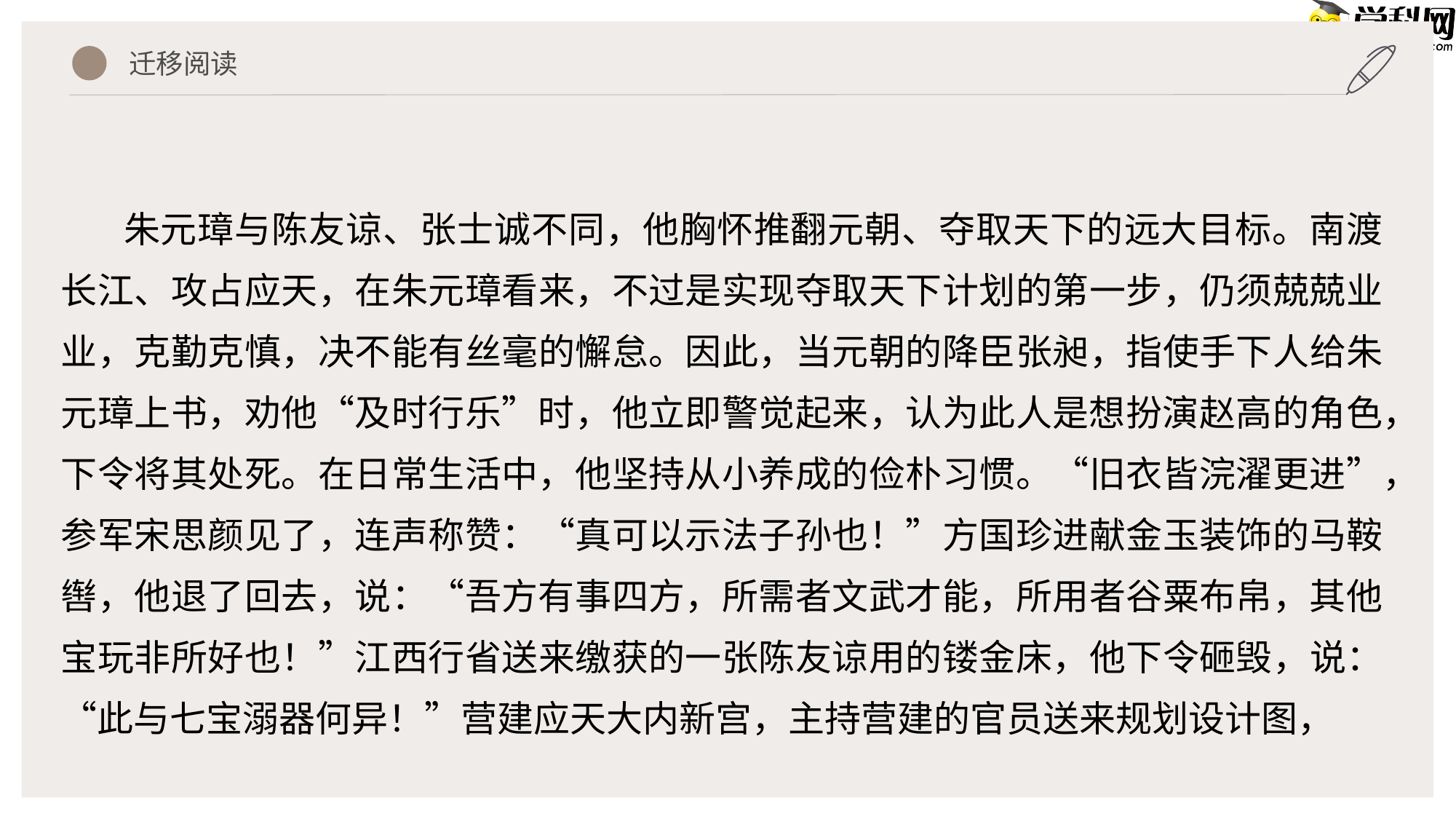

迁移阅读

      朱元璋与陈友谅、张士诚不同，他胸怀推翻元朝、夺取天下的远大目标。南渡长江、攻占应天，在朱元璋看来，不过是实现夺取天下计划的第一步，仍须兢兢业业，克勤克慎，决不能有丝毫的懈怠。因此，当元朝的降臣张昶，指使手下人给朱元璋上书，劝他“及时行乐”时，他立即警觉起来，认为此人是想扮演赵高的角色，下令将其处死。在日常生活中，他坚持从小养成的俭朴习惯。“旧衣皆浣濯更进”，参军宋思颜见了，连声称赞：“真可以示法子孙也！”方国珍进献金玉装饰的马鞍辔，他退了回去，说：“吾方有事四方，所需者文武才能，所用者谷粟布帛，其他宝玩非所好也！”江西行省送来缴获的一张陈友谅用的镂金床，他下令砸毁，说：“此与七宝溺器何异！”营建应天大内新宫，主持营建的官员送来规划设计图，